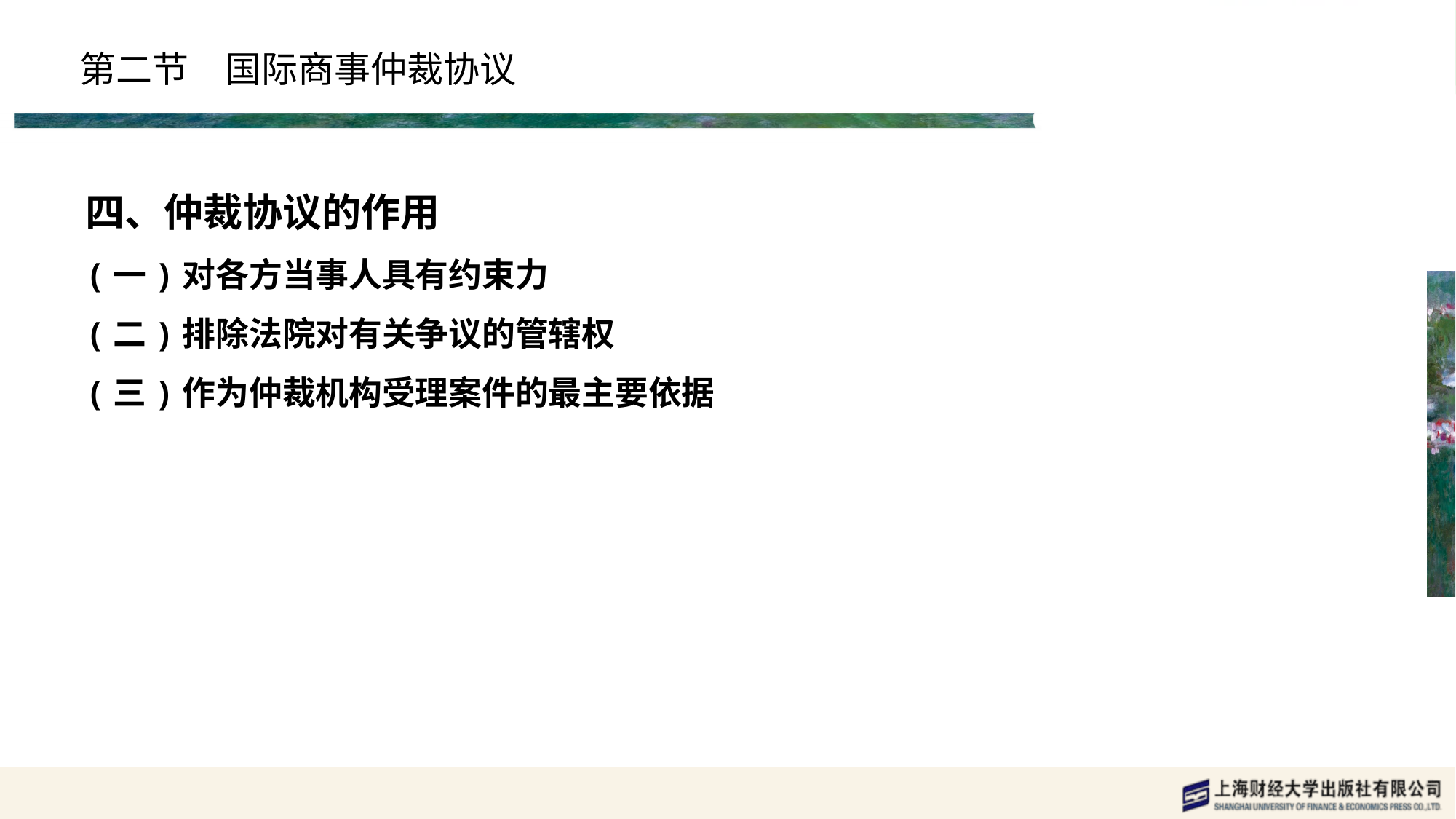

# 第二节　国际商事仲裁协议
四、仲裁协议的作用
(一)对各方当事人具有约束力
(二)排除法院对有关争议的管辖权
(三)作为仲裁机构受理案件的最主要依据